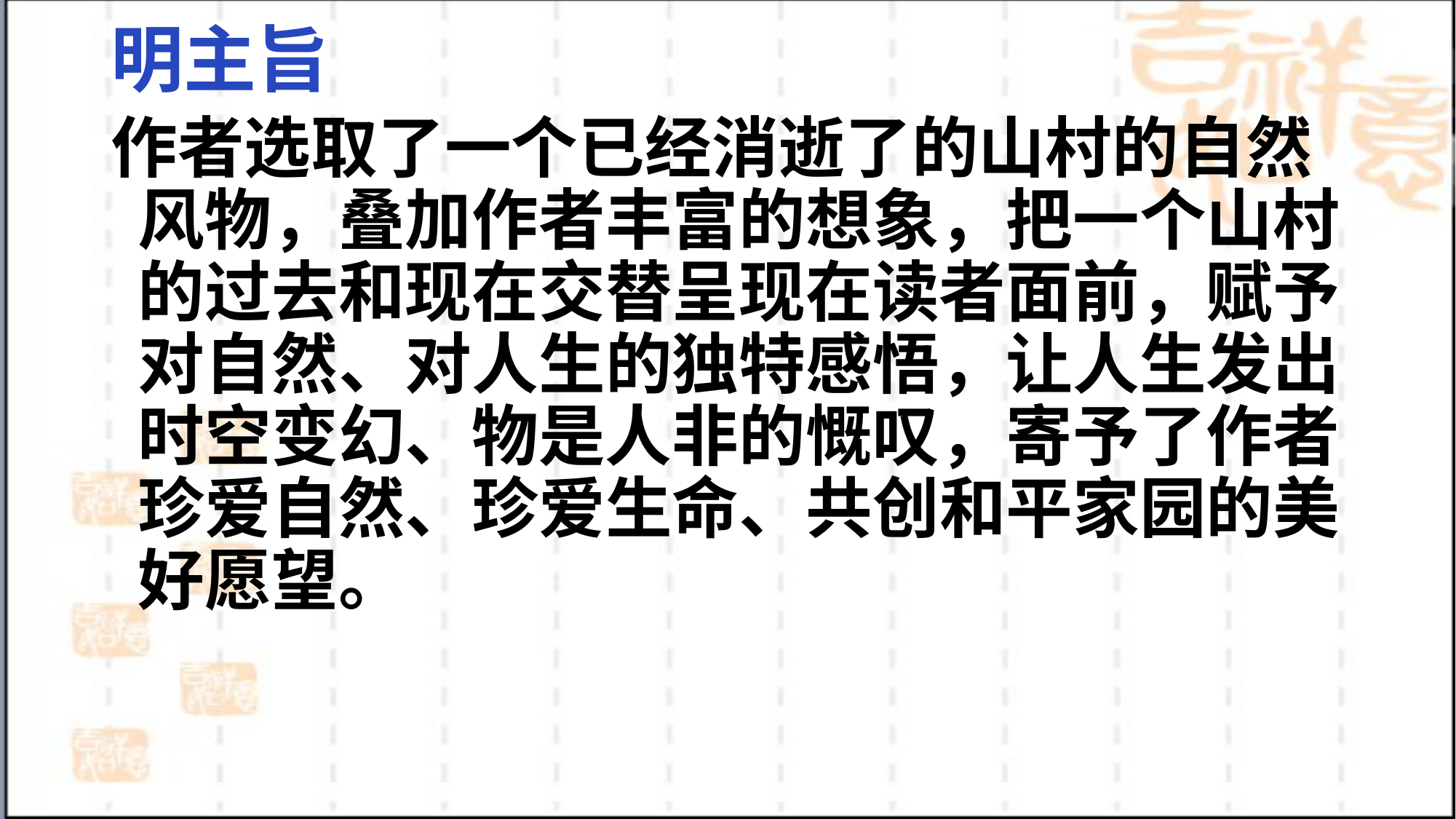

# 明主旨
作者选取了一个已经消逝了的山村的自然风物，叠加作者丰富的想象，把一个山村的过去和现在交替呈现在读者面前，赋予对自然、对人生的独特感悟，让人生发出时空变幻、物是人非的慨叹，寄予了作者珍爱自然、珍爱生命、共创和平家园的美好愿望。